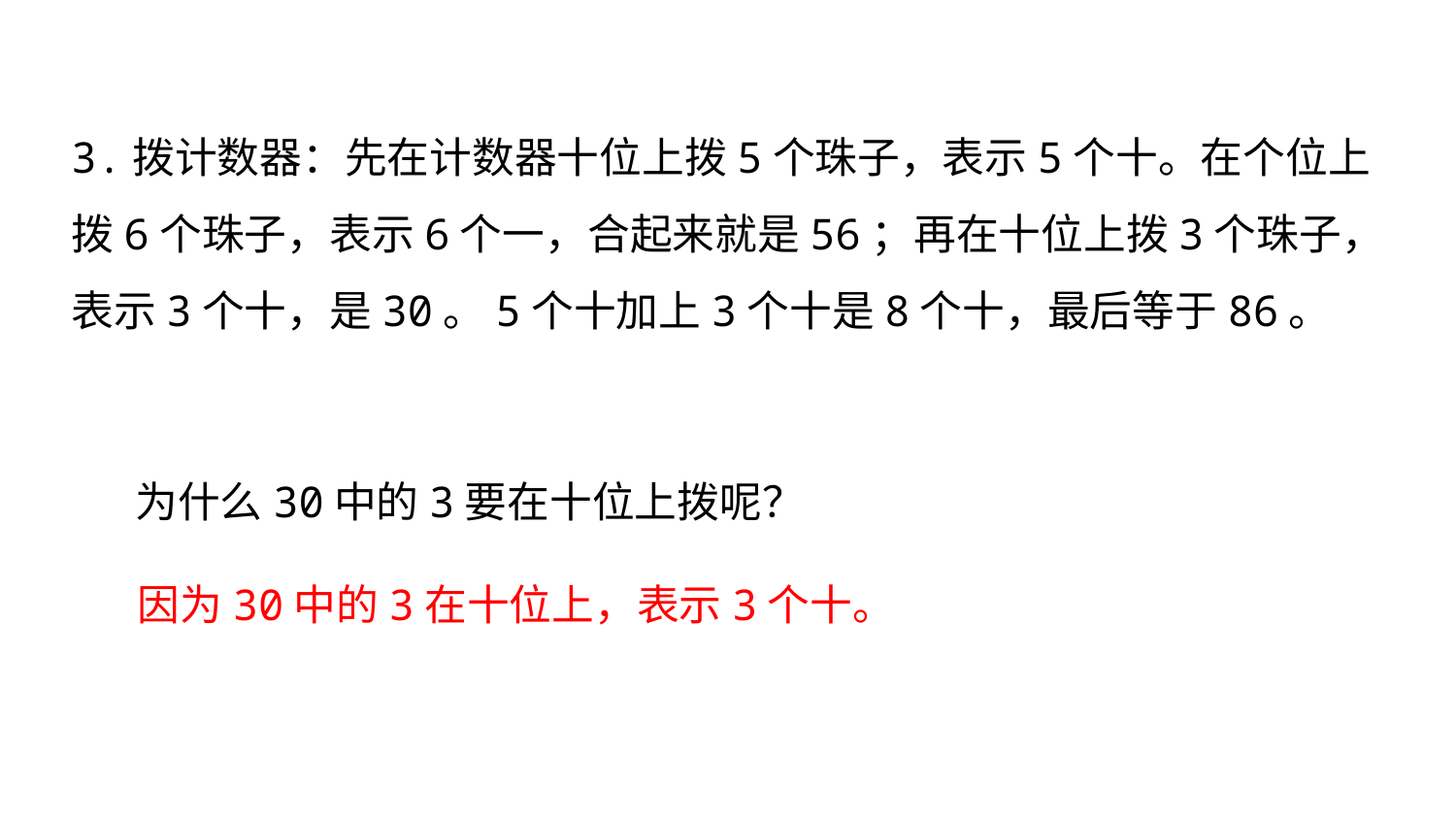

3.拨计数器：先在计数器十位上拨5个珠子，表示5个十。在个位上拨6个珠子，表示6个一，合起来就是56；再在十位上拨3个珠子，表示3个十，是30。5个十加上3个十是8个十，最后等于86。
为什么30中的3要在十位上拨呢？
因为30中的3在十位上，表示3个十。